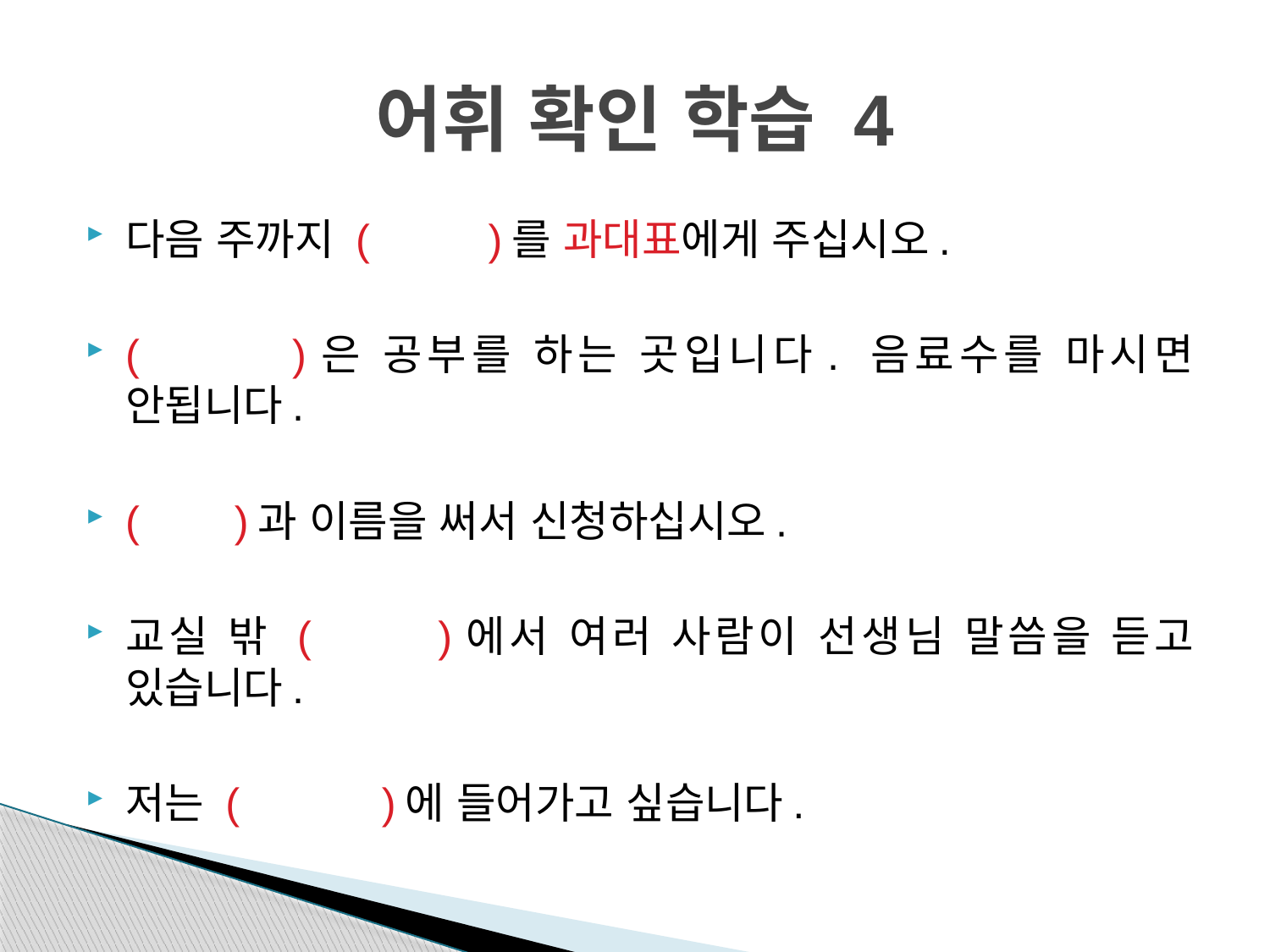

# 어휘 확인 학습 4
다음 주까지 (          )를 과대표에게 주십시오.

(         )은 공부를 하는 곳입니다. 음료수를 마시면 안됩니다.

(        )과 이름을 써서 신청하십시오.

교실 밖 (        )에서 여러 사람이 선생님 말씀을 듣고 있습니다.

저는 (            )에 들어가고 싶습니다.